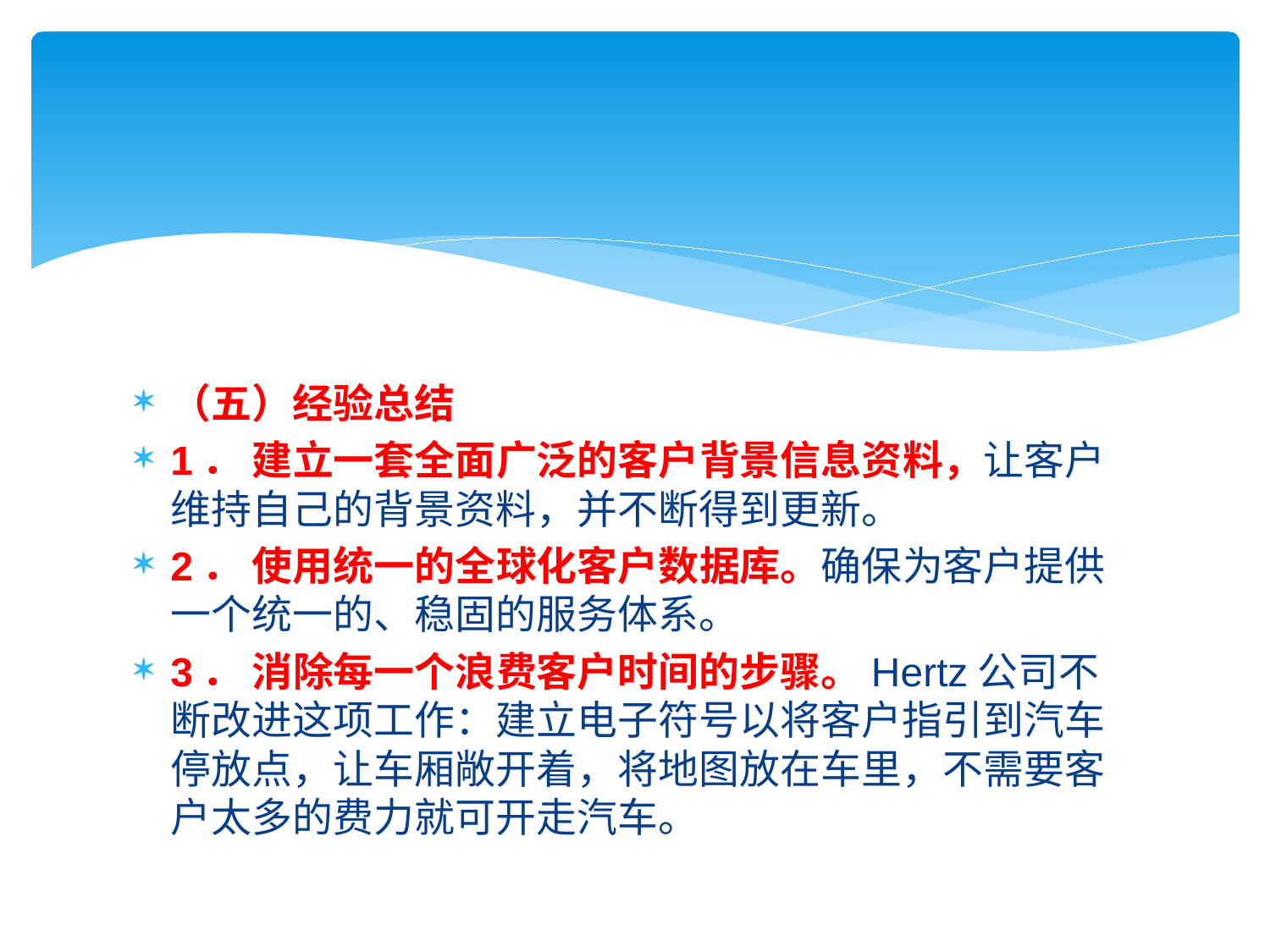

（五）经验总结
1． 建立一套全面广泛的客户背景信息资料，让客户维持自己的背景资料，并不断得到更新。
2． 使用统一的全球化客户数据库。确保为客户提供一个统一的、稳固的服务体系。
3． 消除每一个浪费客户时间的步骤。Hertz公司不断改进这项工作：建立电子符号以将客户指引到汽车停放点，让车厢敞开着，将地图放在车里，不需要客户太多的费力就可开走汽车。